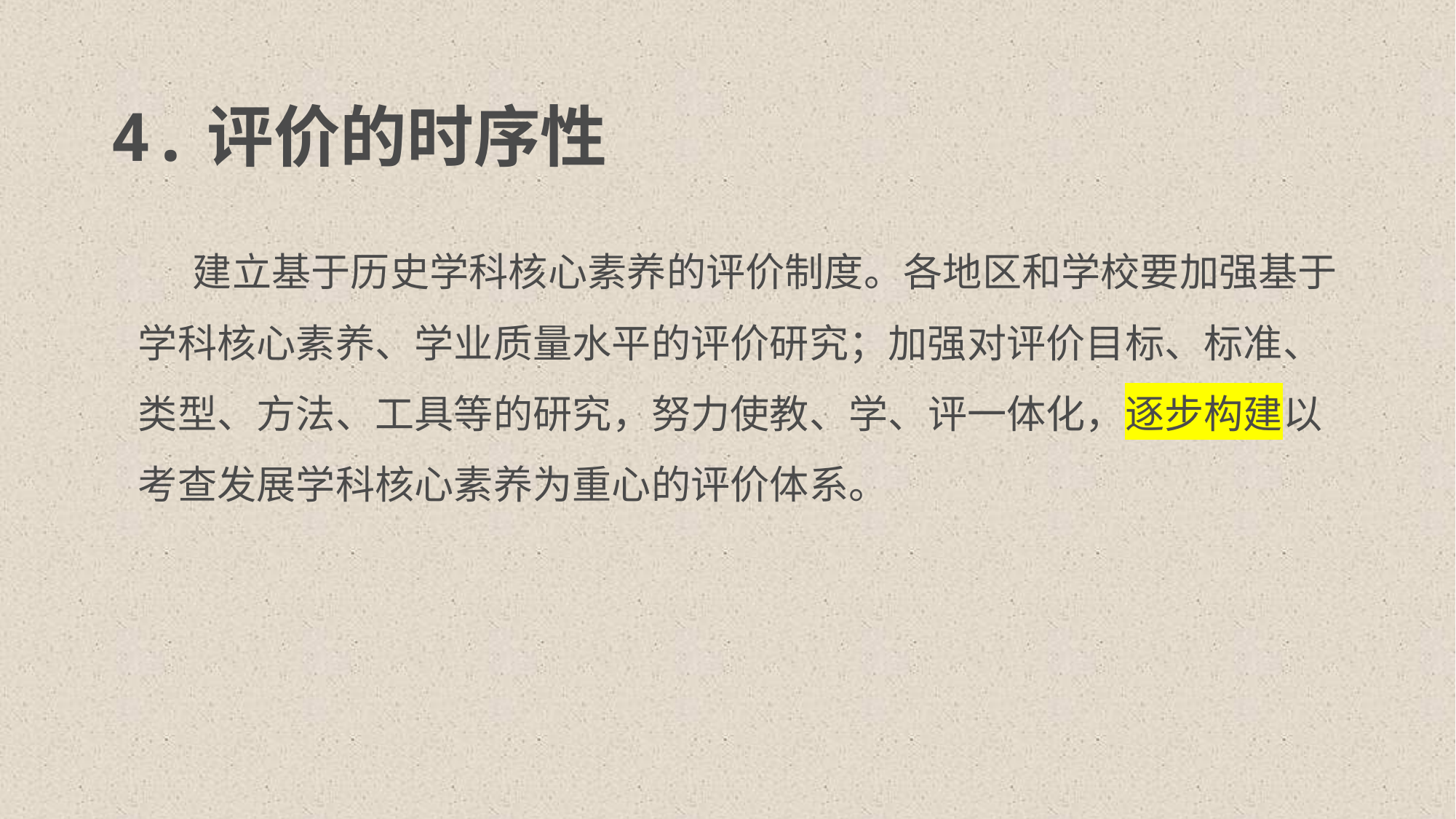

# 4.评价的时序性
建立基于历史学科核心素养的评价制度。各地区和学校要加强基于学科核心素养、学业质量水平的评价研究；加强对评价目标、标准、类型、方法、工具等的研究，努力使教、学、评一体化，逐步构建以考查发展学科核心素养为重心的评价体系。